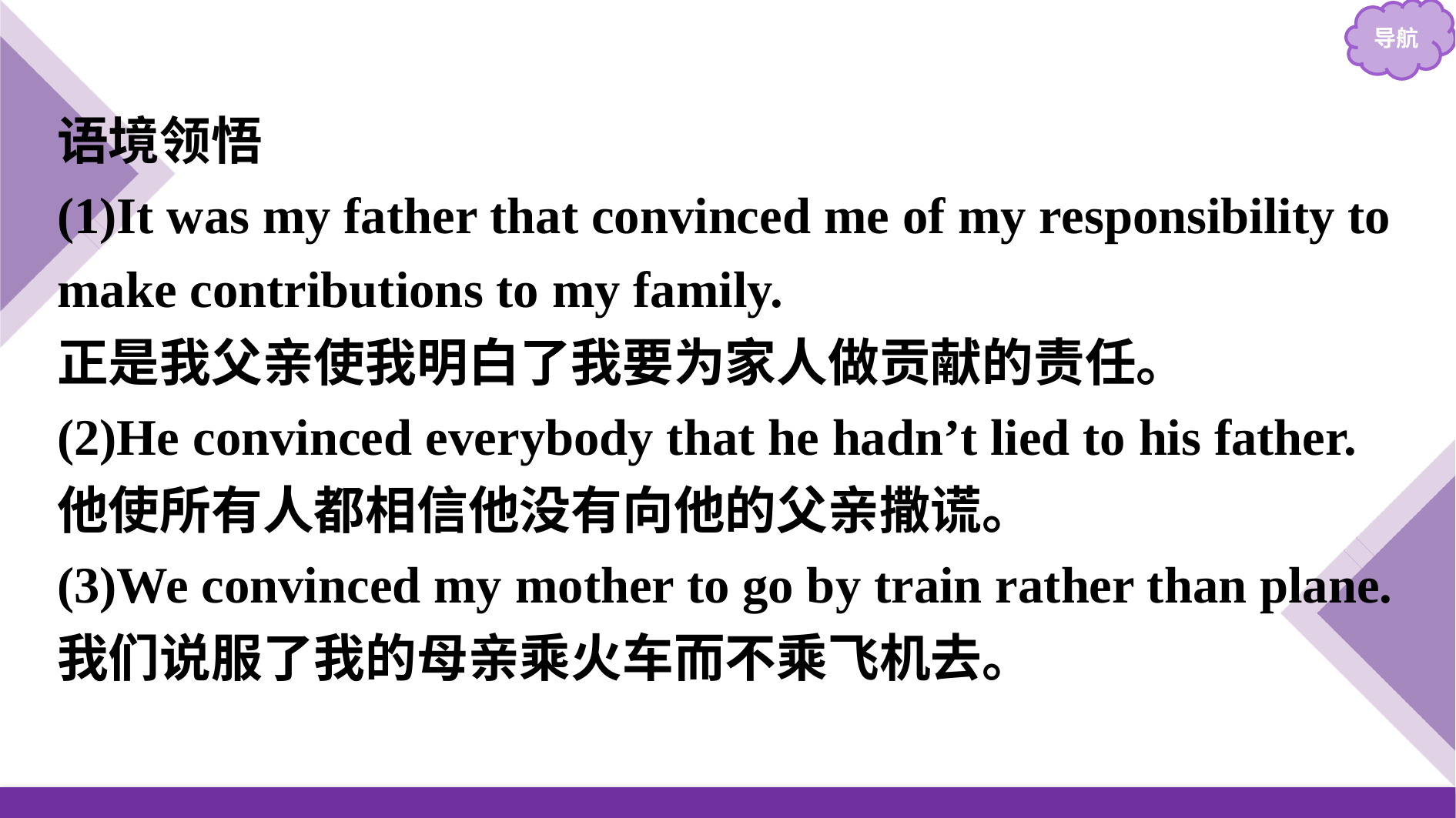

语境领悟
(1)It was my father that convinced me of my responsibility to make contributions to my family.
正是我父亲使我明白了我要为家人做贡献的责任。
(2)He convinced everybody that he hadn’t lied to his father.
他使所有人都相信他没有向他的父亲撒谎。
(3)We convinced my mother to go by train rather than plane.
我们说服了我的母亲乘火车而不乘飞机去。